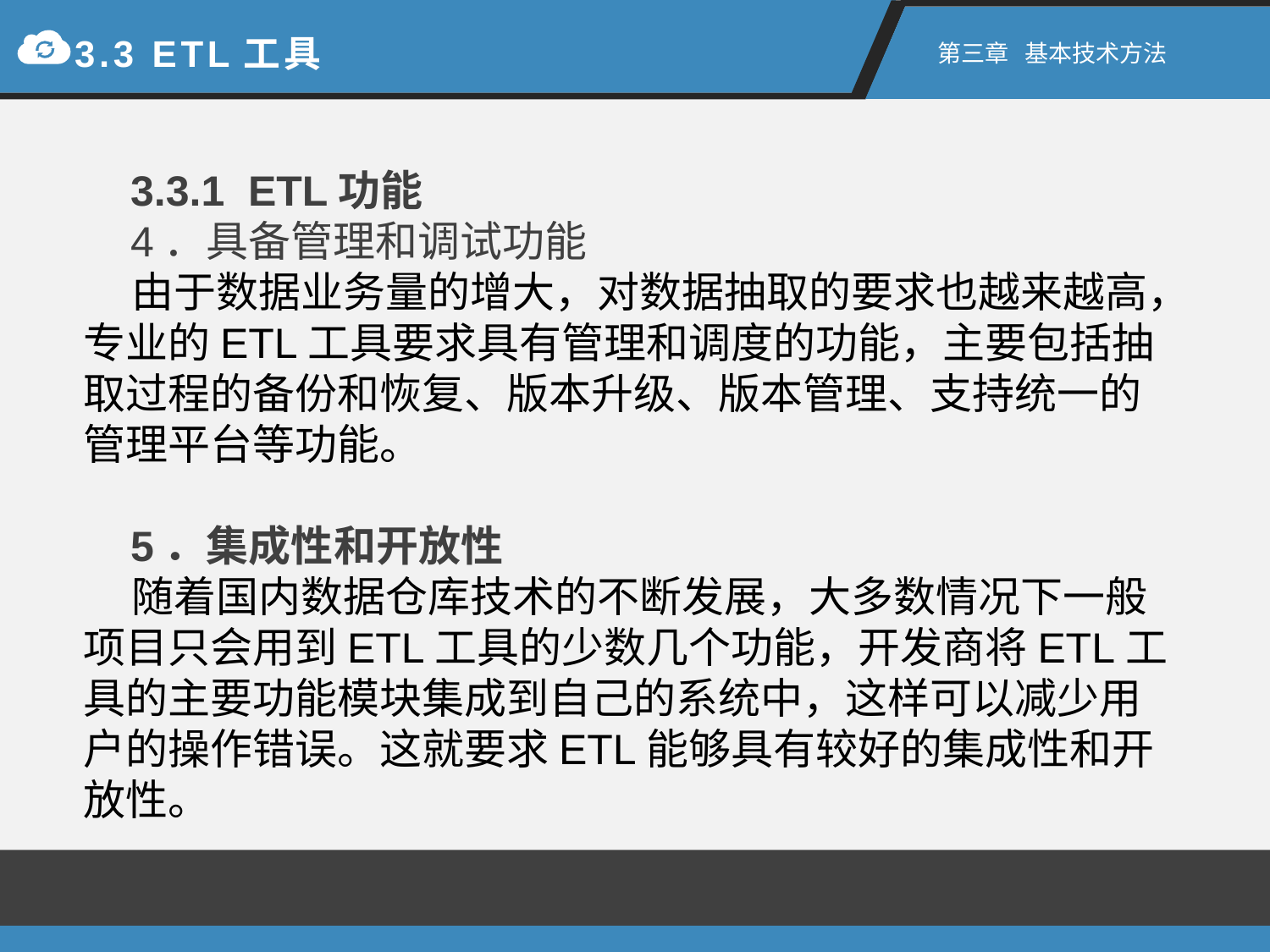

3.3 ETL工具

第三章   基本技术方法
    3.3.1  ETL功能
    4．具备管理和调试功能
    由于数据业务量的增大，对数据抽取的要求也越来越高，专业的ETL工具要求具有管理和调度的功能，主要包括抽取过程的备份和恢复、版本升级、版本管理、支持统一的管理平台等功能。

    5．集成性和开放性
    随着国内数据仓库技术的不断发展，大多数情况下一般项目只会用到ETL工具的少数几个功能，开发商将ETL工具的主要功能模块集成到自己的系统中，这样可以减少用户的操作错误。这就要求ETL能够具有较好的集成性和开放性。